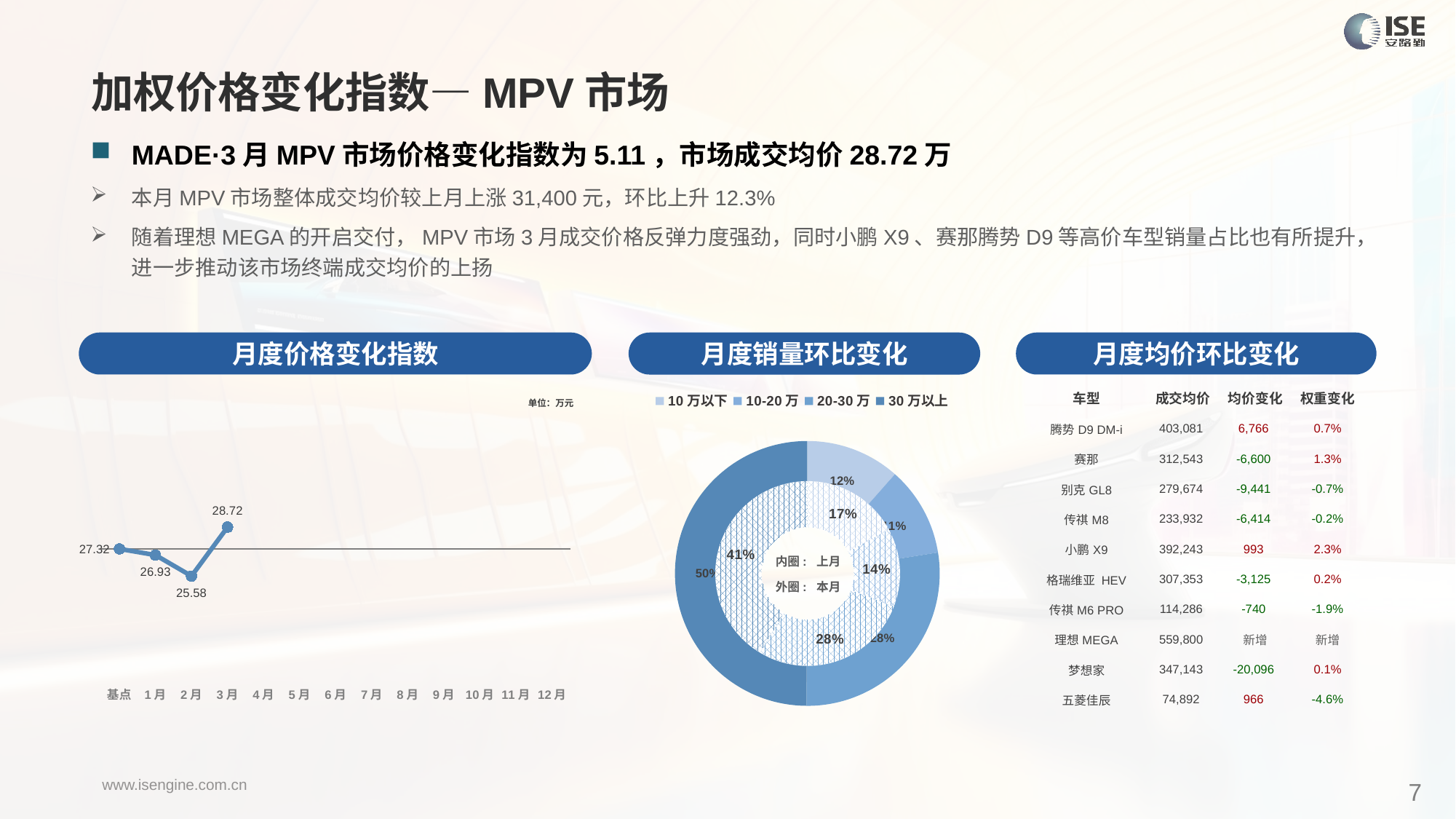

加权价格变化指数—MPV市场
MADE·3月MPV市场价格变化指数为5.11，市场成交均价28.72万
本月MPV市场整体成交均价较上月上涨31,400元，环比上升12.3%
随着理想MEGA的开启交付，MPV市场3月成交价格反弹力度强劲，同时小鹏X9、赛那腾势D9等高价车型销量占比也有所提升，进一步推动该市场终端成交均价的上扬
月度价格变化指数

月度均价环比变化

月度销量环比变化

| 车型 | 成交均价 | 均价变化 | 权重变化 |
| --- | --- | --- | --- |
| 腾势D9 DM-i | 403,081 | 6,766 | 0.7% |
| 赛那 | 312,543 | -6,600 | 1.3% |
| 别克GL8 | 279,674 | -9,441 | -0.7% |
| 传祺M8 | 233,932 | -6,414 | -0.2% |
| 小鹏X9 | 392,243 | 993 | 2.3% |
| 格瑞维亚 HEV | 307,353 | -3,125 | 0.2% |
| 传祺M6 PRO | 114,286 | -740 | -1.9% |
| 理想MEGA | 559,800 | 新增 | 新增 |
| 梦想家 | 347,143 | -20,096 | 0.1% |
| 五菱佳辰 | 74,892 | 966 | -4.6% |

### Chart

| Category | Y2024 |
|---|---|
| 基点 | 0.0 |
| 1月 | -1.4508803939342396 |
| 2月 | -6.37 |
| 3月 | 5.11 |
| 4月 | None |
| 5月 | None |
| 6月 | None |
| 7月 | None |
| 8月 | None |
| 9月 | None |
| 10月 | None |
| 11月 | None |
| 12月 | None |

### Chart

| Category | 销量 |
|---|---|
| 10万以下 | 7787.0 |
| 10-20万 | 7404.0 |
| 20-30万 | 18679.0 |
| 30万以上 | 33732.0 |
单位：万元

### Chart

| Category | 销量 |
|---|---|
| 10万以下 | 6369.0 |
| 10-20万 | 5110.0 |
| 20-30万 | 10339.0 |
| 30万以上 | 15391.0 |
内圈:  上月
外圈:  本月
7